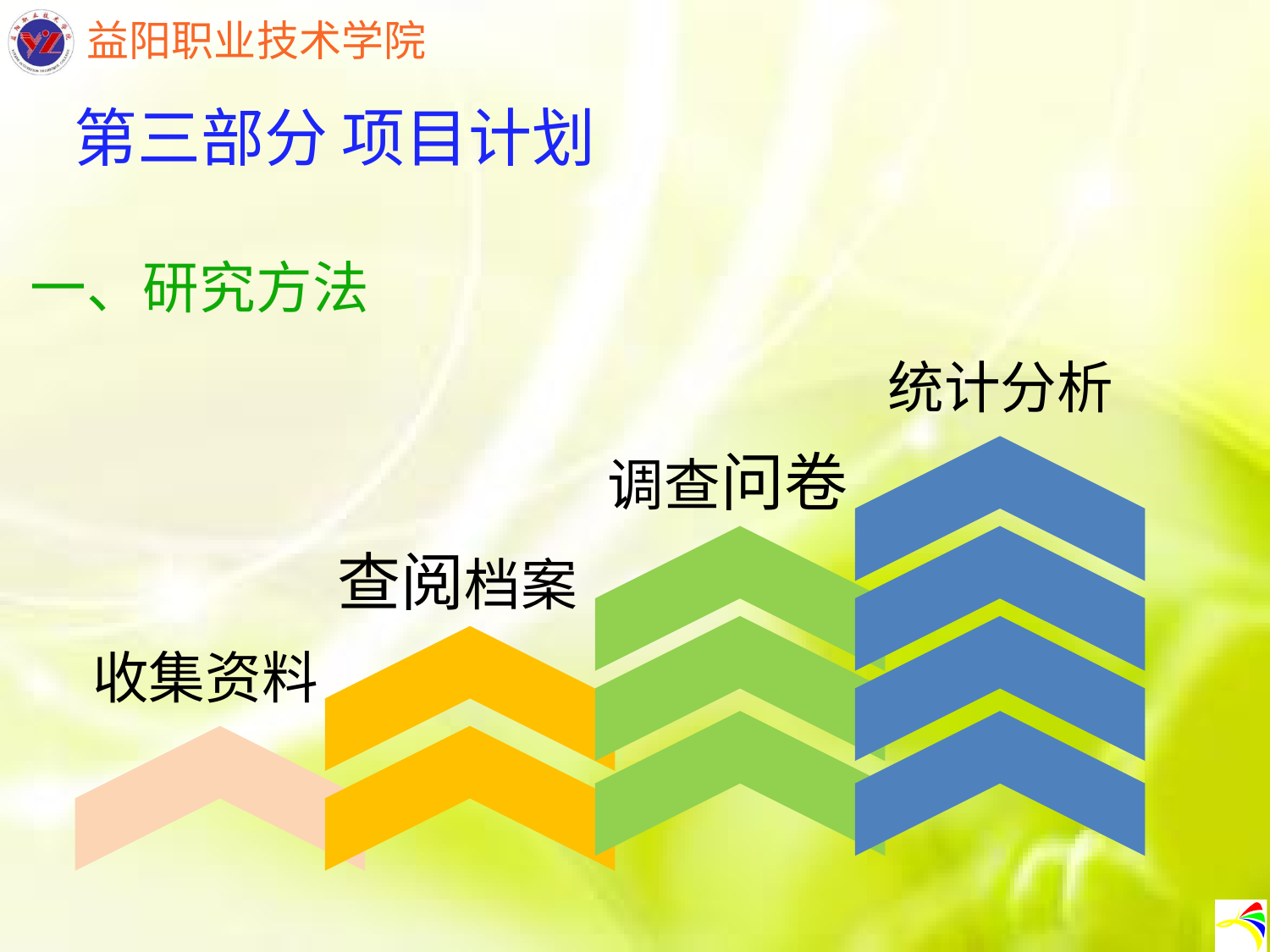

第三部分 项目计划
一、研究方法
统计分析

调查问卷

查阅档案

收集资料